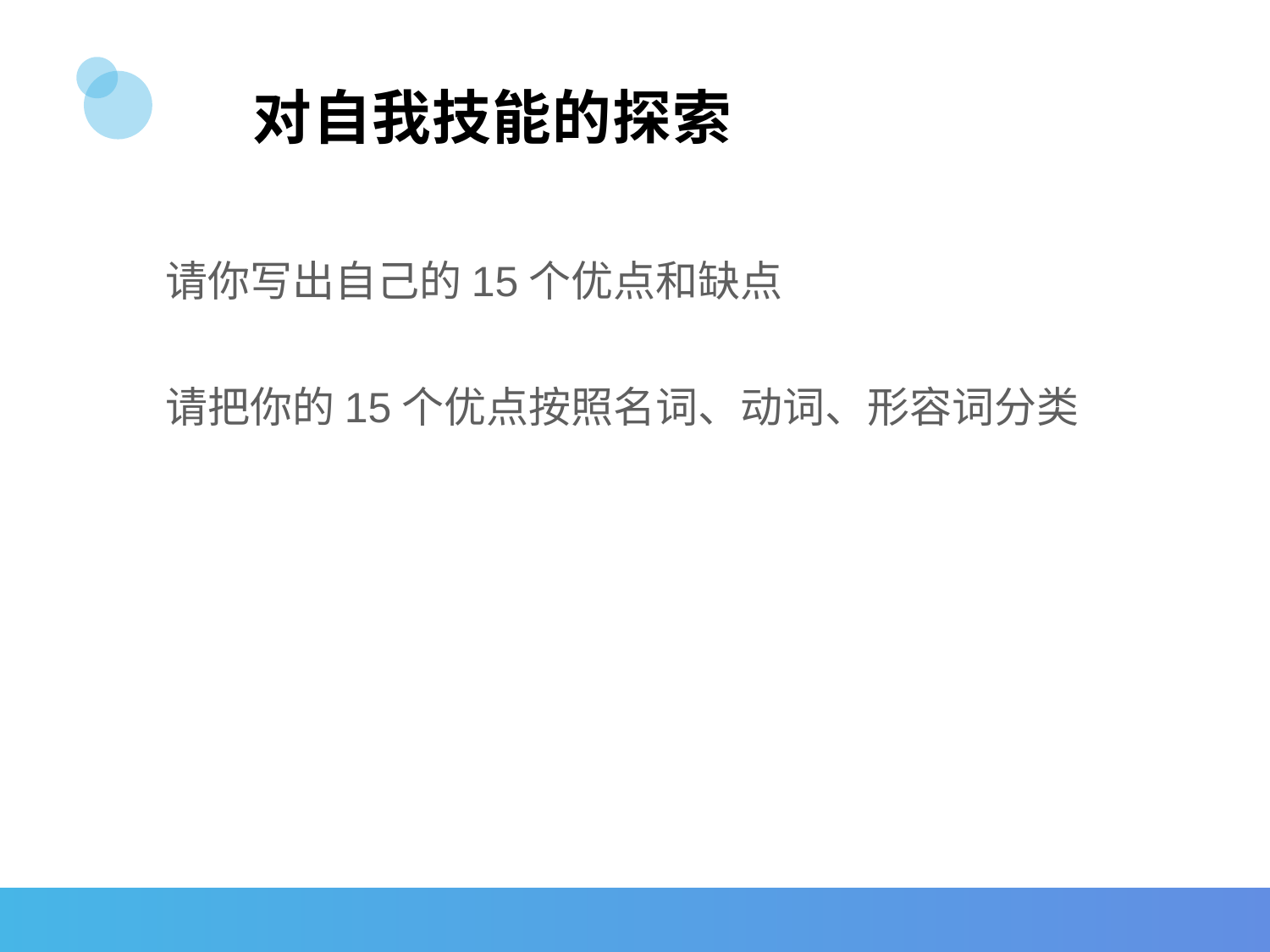

# 对自我技能的探索
请你写出自己的15个优点和缺点

请把你的15个优点按照名词、动词、形容词分类